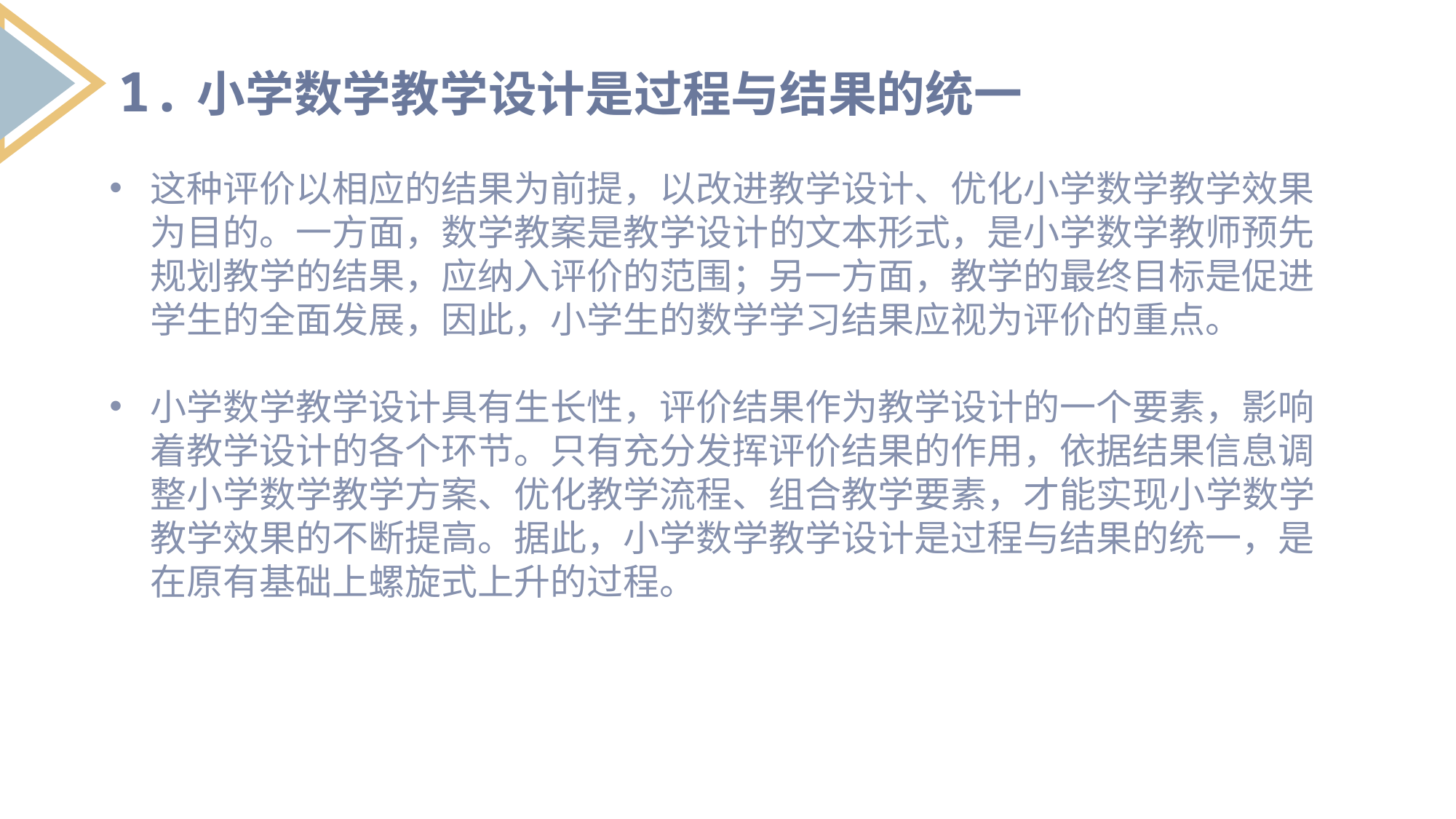

1.小学数学教学设计是过程与结果的统一
这种评价以相应的结果为前提，以改进教学设计、优化小学数学教学效果为目的。一方面，数学教案是教学设计的文本形式，是小学数学教师预先规划教学的结果，应纳入评价的范围；另一方面，教学的最终目标是促进学生的全面发展，因此，小学生的数学学习结果应视为评价的重点。

小学数学教学设计具有生长性，评价结果作为教学设计的一个要素，影响着教学设计的各个环节。只有充分发挥评价结果的作用，依据结果信息调整小学数学教学方案、优化教学流程、组合教学要素，才能实现小学数学教学效果的不断提高。据此，小学数学教学设计是过程与结果的统一，是在原有基础上螺旋式上升的过程。